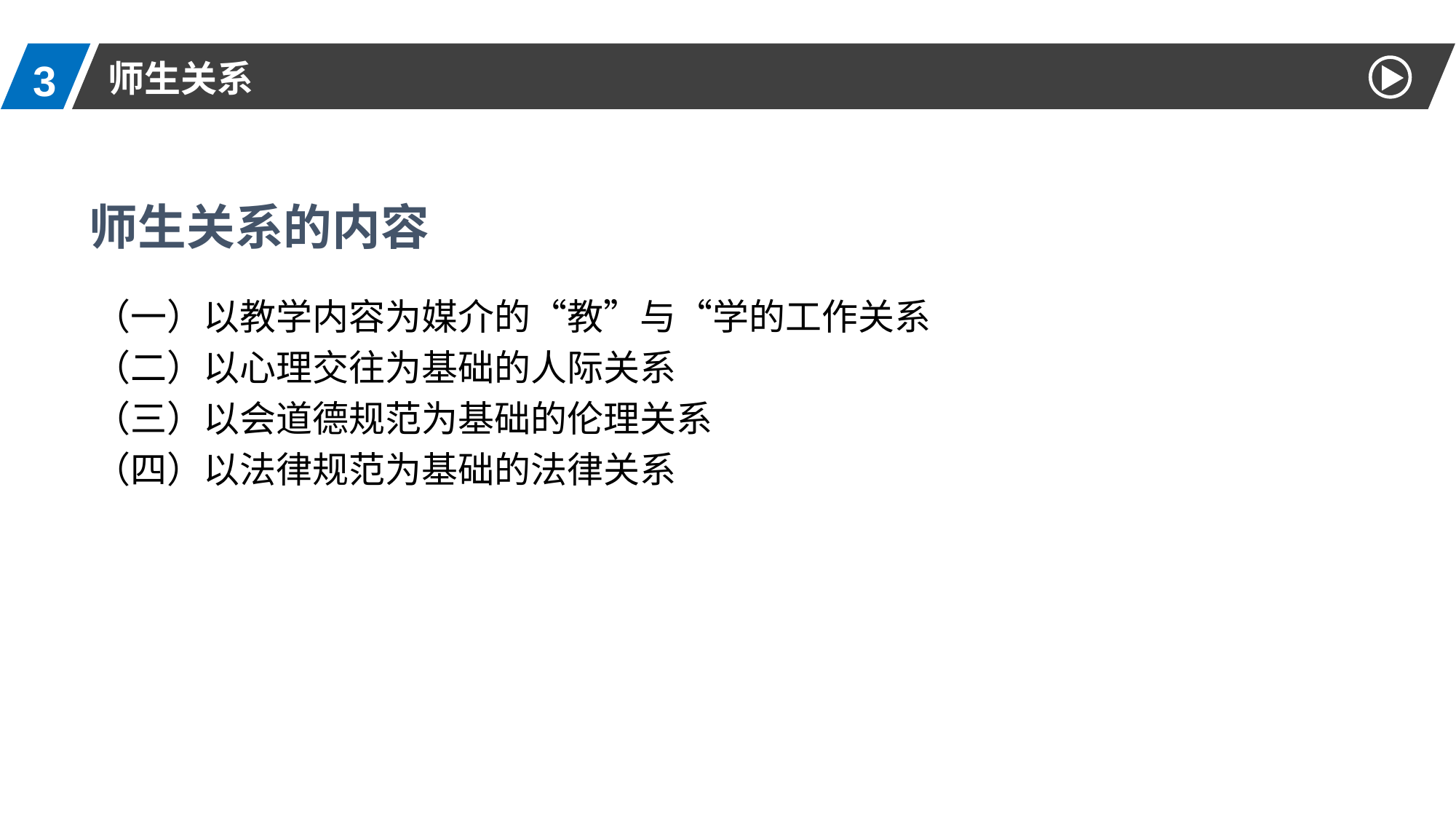

3
师生关系

师生关系的内容
（一）以教学内容为媒介的“教”与“学的工作关系
（二）以心理交往为基础的人际关系
（三）以会道德规范为基础的伦理关系
（四）以法律规范为基础的法律关系